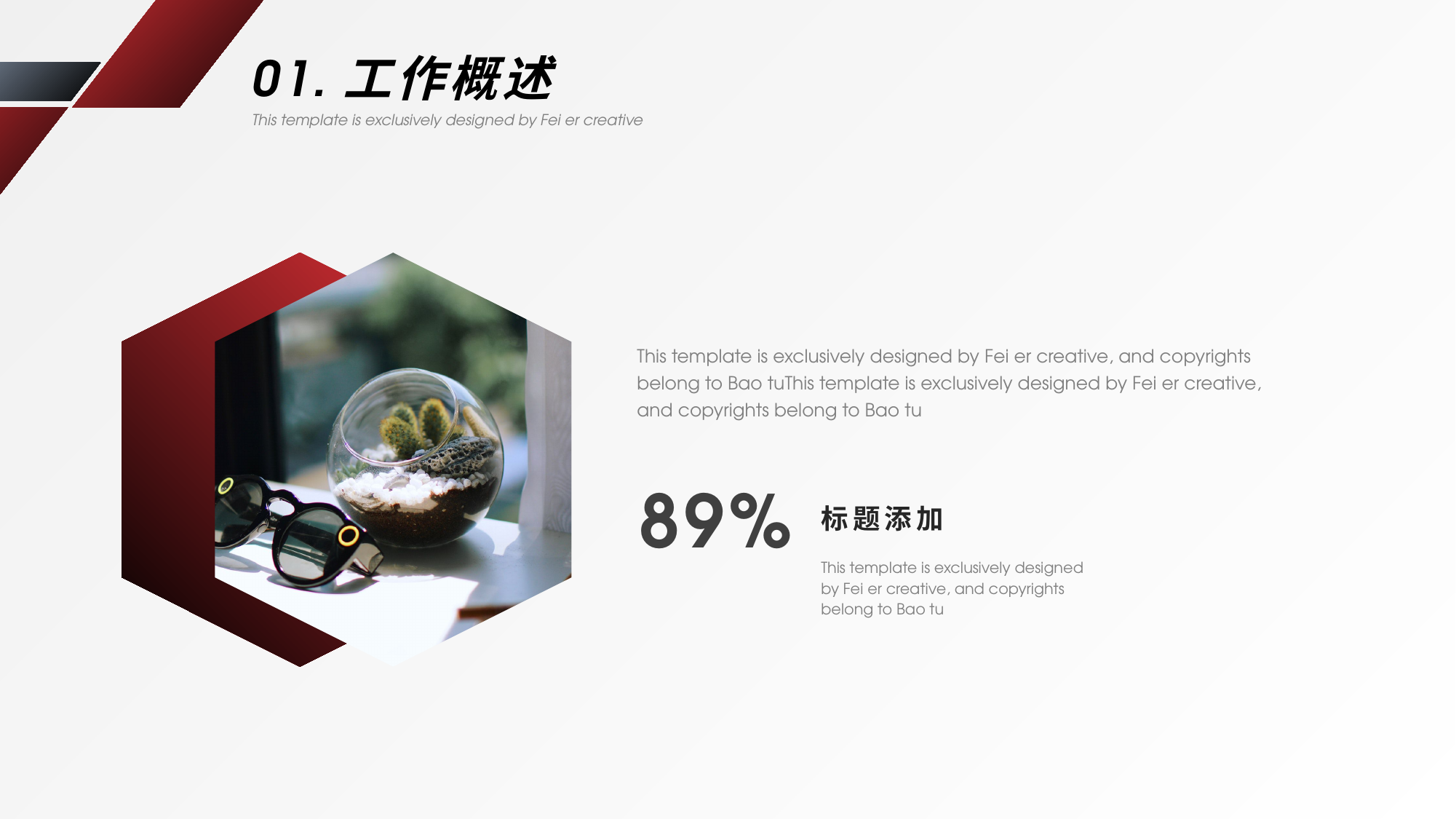

01.工作概述
This template is exclusively designed by Fei er creative

This template is exclusively designed by Fei er creative, and copyrights belong to Bao tuThis template is exclusively designed by Fei er creative, and copyrights belong to Bao tu
89%
标题添加
This template is exclusively designed by Fei er creative, and copyrights belong to Bao tu